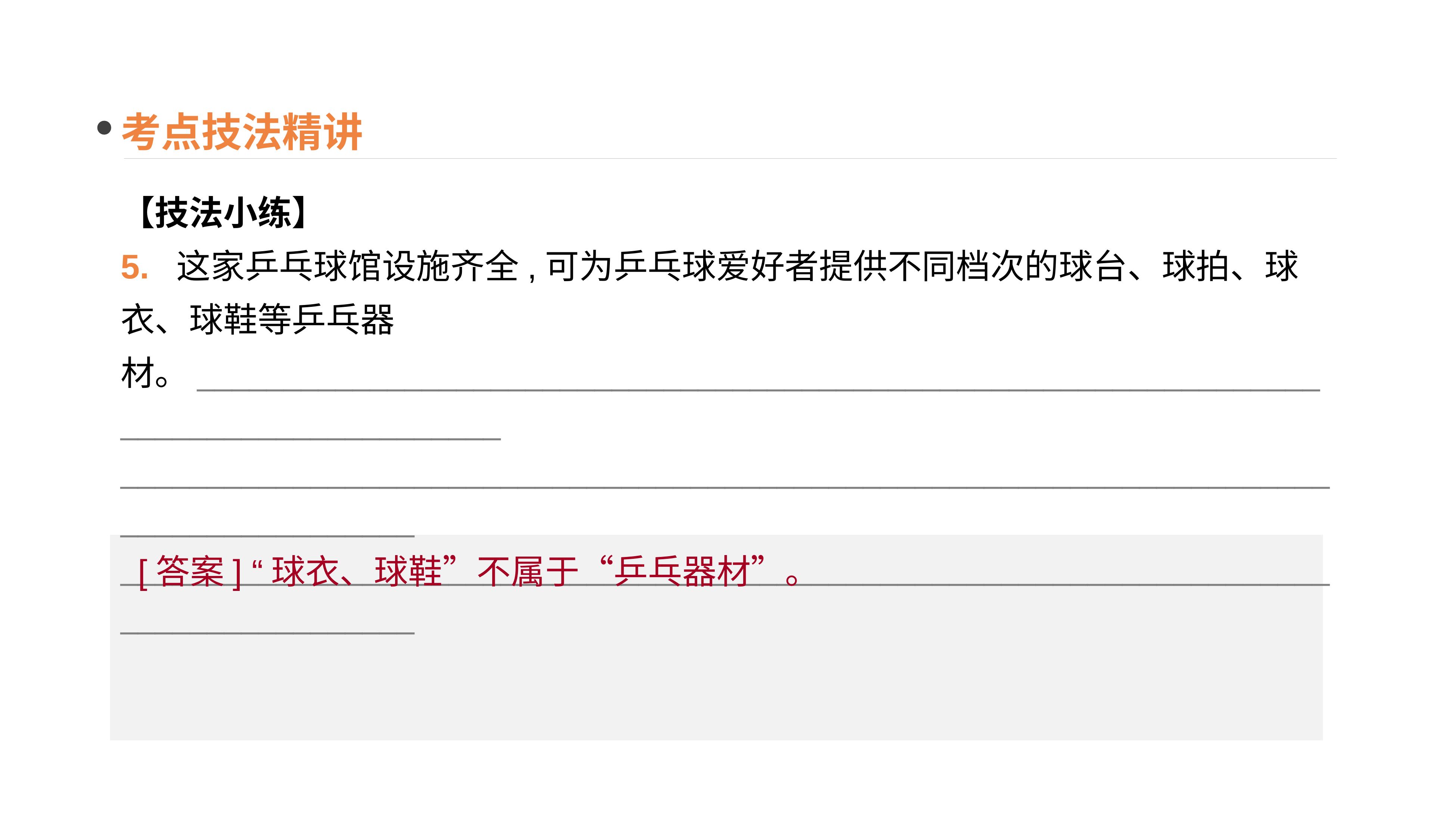

考点技法精讲

【技法小练】
5.  这家乒乓球馆设施齐全,可为乒乓球爱好者提供不同档次的球台、球拍、球衣、球鞋等乒乓器材。_______________________________________________________________________________________
_______________________________________________________________________________________
_______________________________________________________________________________________

[答案] “球衣、球鞋”不属于“乒乓器材”。